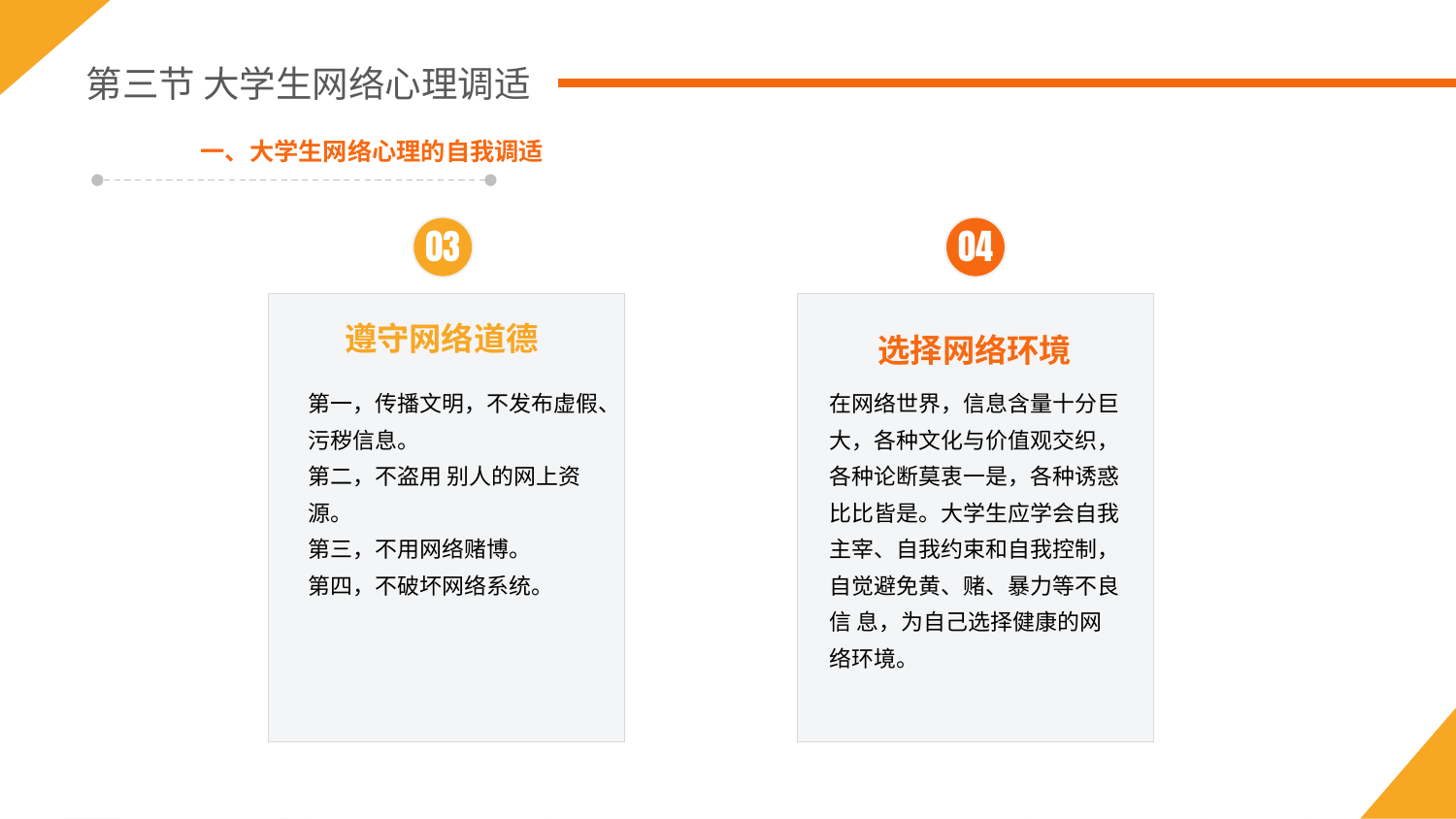

第三节 大学生网络心理调适
一、大学生网络心理的自我调适
03
04

遵守网络道德
选择网络环境
第一，传播文明，不发布虚假、污秽信息。
第二，不盗用 别人的网上资源。
第三，不用网络赌博。
第四，不破坏网络系统。
在网络世界，信息含量十分巨大，各种文化与价值观交织，各种论断莫衷一是，各种诱惑 比比皆是。大学生应学会自我主宰、自我约束和自我控制，自觉避免黄、赌、暴力等不良信 息，为自己选择健康的网络环境。